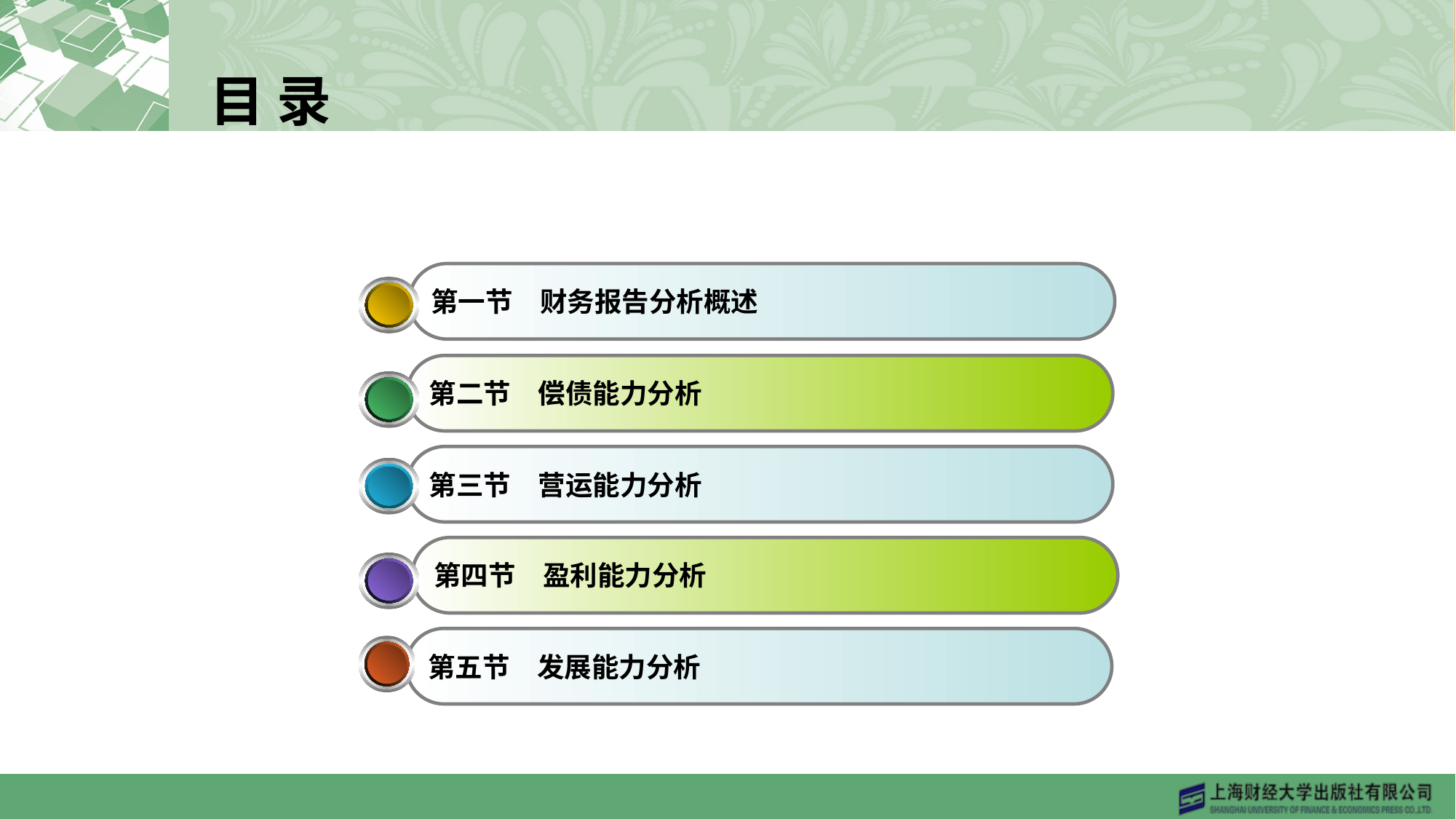

目 录
第一节　财务报告分析概述

第二节　偿债能力分析

第三节　营运能力分析

第四节　盈利能力分析

第五节　发展能力分析